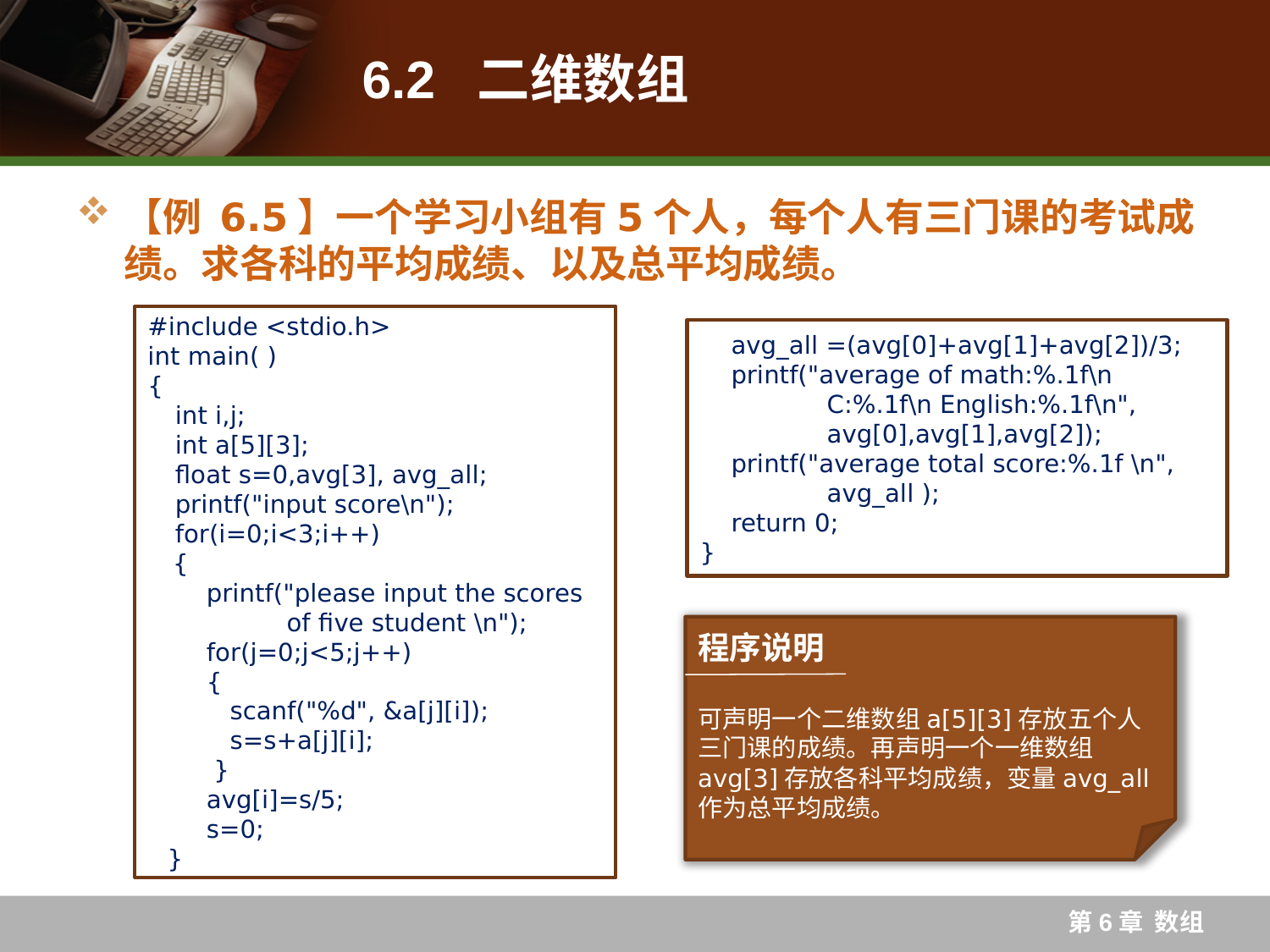

# 6.2  二维数组
【例 6.5】一个学习小组有5个人，每个人有三门课的考试成绩。求各科的平均成绩、以及总平均成绩。
#include <stdio.h>
int main( )
{
  int i,j;
  int a[5][3];
  float s=0,avg[3], avg_all;
  printf("input score\n");
  for(i=0;i<3;i++)
{
      printf("please input the scores
	of five student \n");
      for(j=0;j<5;j++)
      {
         scanf("%d", &a[j][i]);
         s=s+a[j][i];
  }
      avg[i]=s/5;
      s=0;
 }
    avg_all =(avg[0]+avg[1]+avg[2])/3;
    printf("average of math:%.1f\n
	C:%.1f\n English:%.1f\n",
	avg[0],avg[1],avg[2]);
    printf("average total score:%.1f \n",
	avg_all );
    return 0;
}
程序说明

可声明一个二维数组a[5][3]存放五个人三门课的成绩。再声明一个一维数组avg[3]存放各科平均成绩，变量avg_all作为总平均成绩。
程序说明
第6章  数组